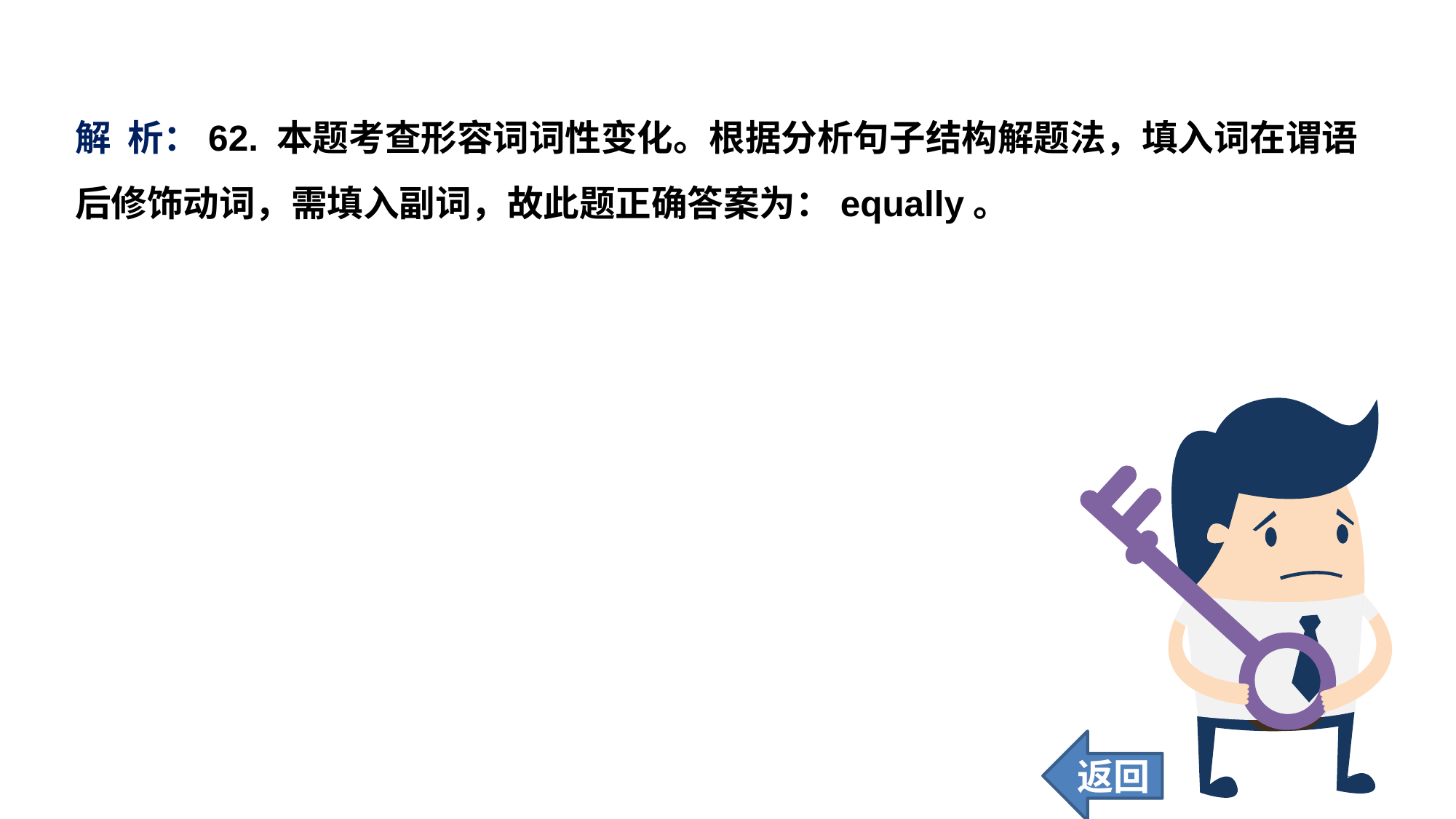

解  析：62. 本题考查形容词词性变化。根据分析句子结构解题法，填入词在谓语后修饰动词，需填入副词，故此题正确答案为：equally。

返回
251